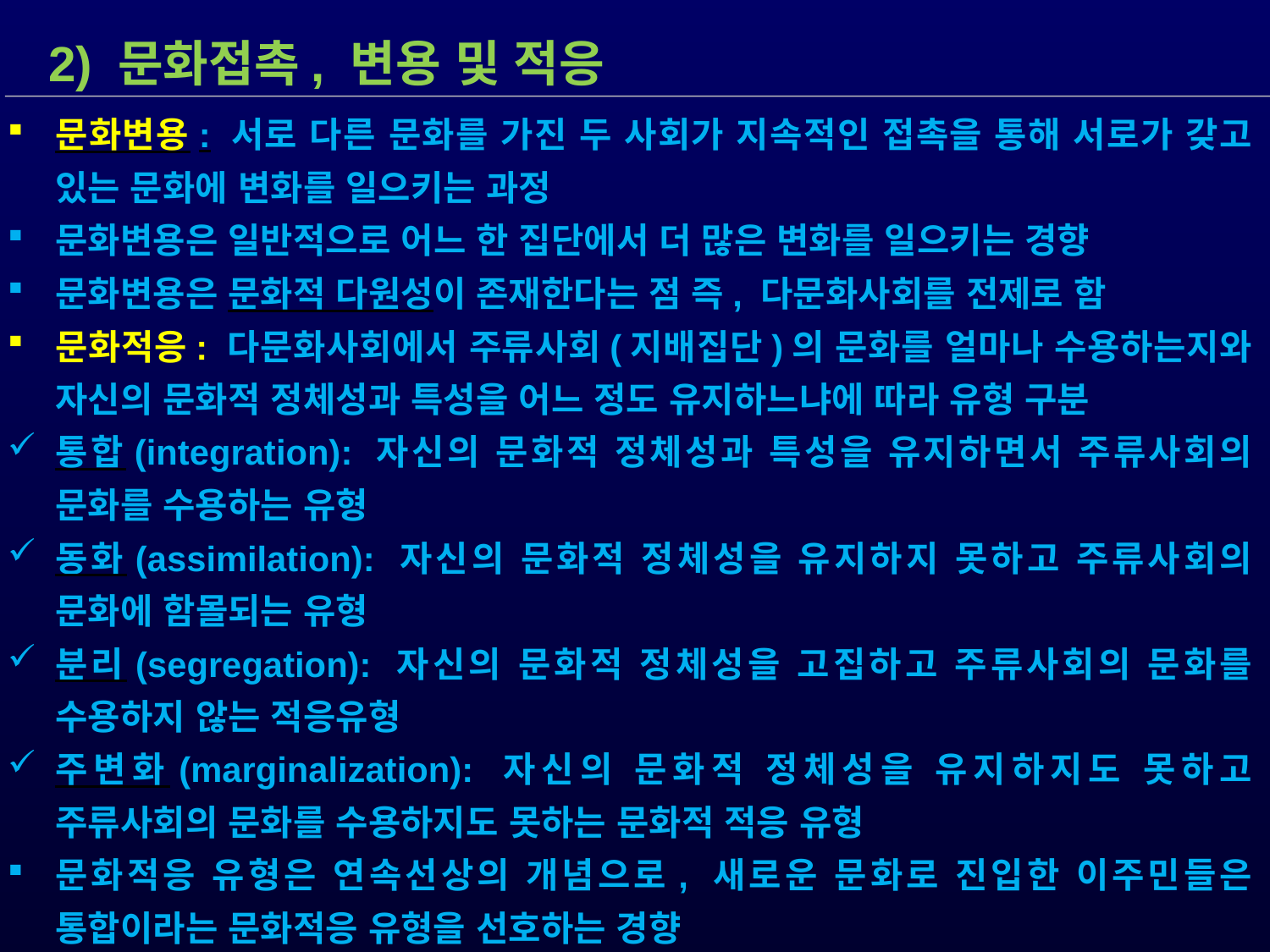

2) 문화접촉, 변용 및 적응
문화변용: 서로 다른 문화를 가진 두 사회가 지속적인 접촉을 통해 서로가 갖고 있는 문화에 변화를 일으키는 과정
문화변용은 일반적으로 어느 한 집단에서 더 많은 변화를 일으키는 경향
문화변용은 문화적 다원성이 존재한다는 점 즉, 다문화사회를 전제로 함
문화적응: 다문화사회에서 주류사회(지배집단)의 문화를 얼마나 수용하는지와 자신의 문화적 정체성과 특성을 어느 정도 유지하느냐에 따라 유형 구분
통합(integration): 자신의 문화적 정체성과 특성을 유지하면서 주류사회의 문화를 수용하는 유형
동화(assimilation): 자신의 문화적 정체성을 유지하지 못하고 주류사회의 문화에 함몰되는 유형
분리(segregation): 자신의 문화적 정체성을 고집하고 주류사회의 문화를 수용하지 않는 적응유형
주변화(marginalization): 자신의 문화적 정체성을 유지하지도 못하고 주류사회의 문화를 수용하지도 못하는 문화적 적응 유형
문화적응 유형은 연속선상의 개념으로, 새로운 문화로 진입한 이주민들은 통합이라는 문화적응 유형을 선호하는 경향